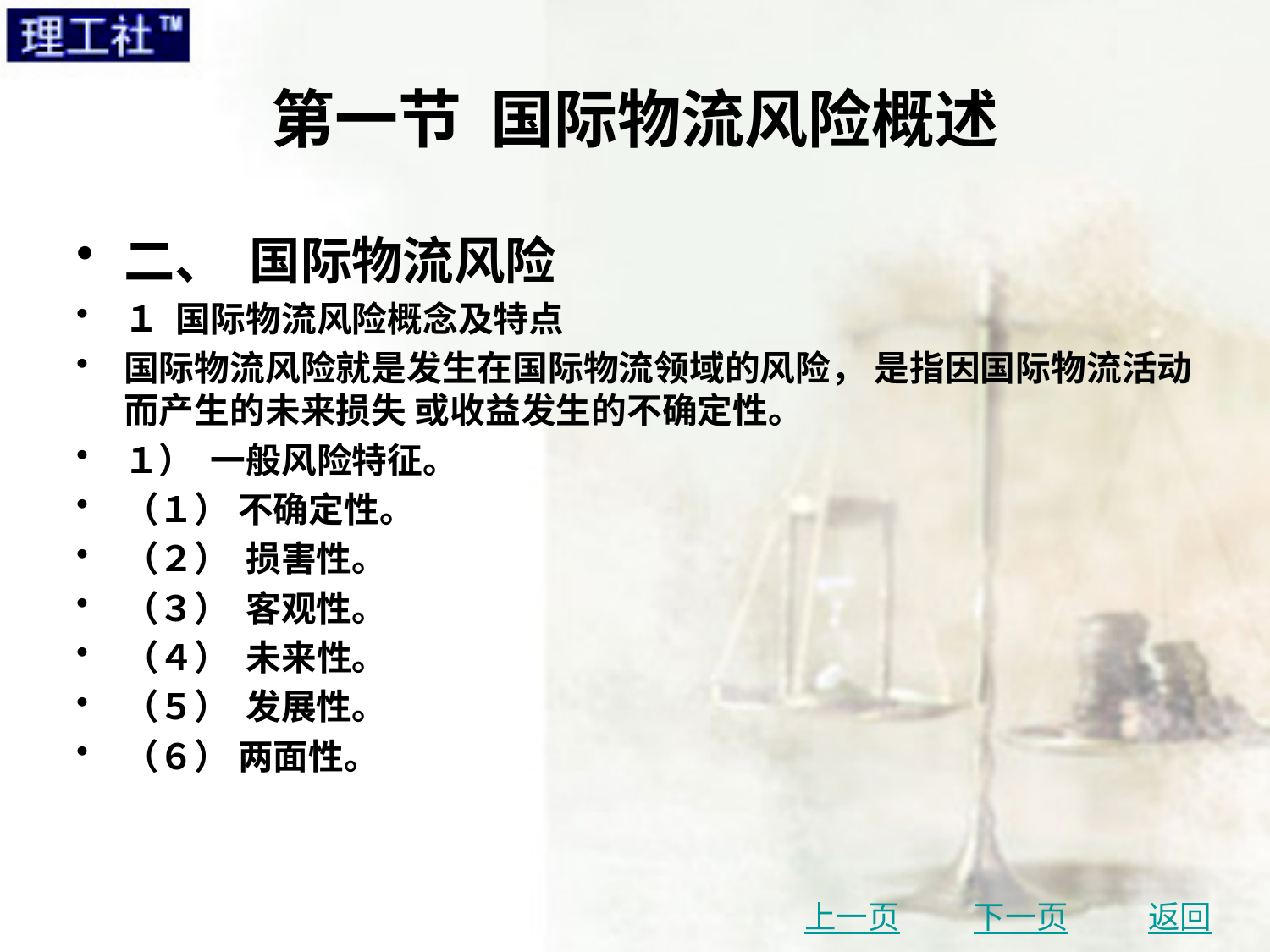

# 第一节  国际物流风险概述
二、  国际物流风险
１  国际物流风险概念及特点
国际物流风险就是发生在国际物流领域的风险， 是指因国际物流活动而产生的未来损失 或收益发生的不确定性。
１）  一般风险特征。
（１） 不确定性。
（２）  损害性。
（３）  客观性。
（４）  未来性。
（５）  发展性。
（６） 两面性。
上一页
下一页
返回